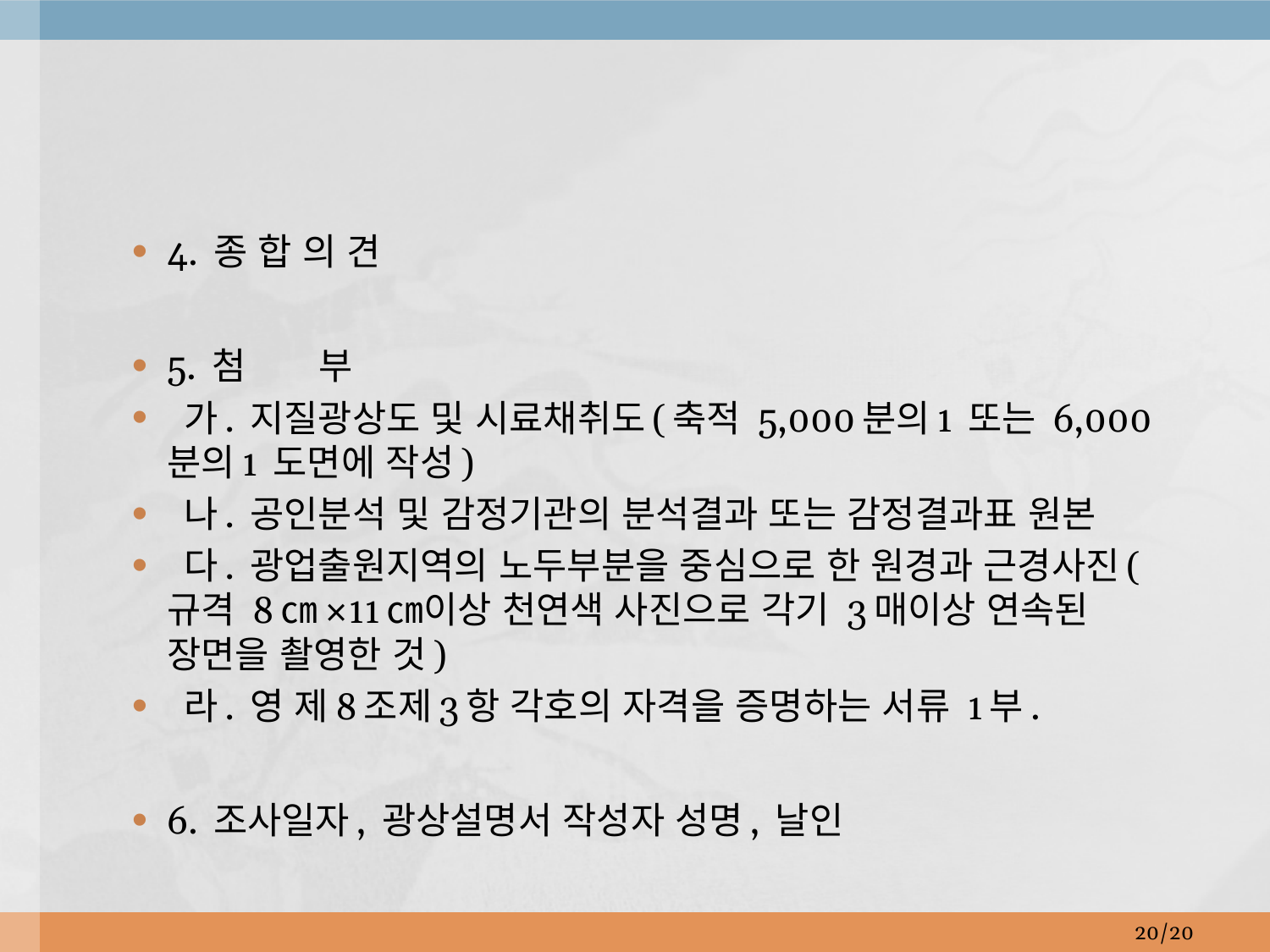

4. 종 합 의 견

5. 첨       부
 가. 지질광상도 및 시료채취도(축적 5,000분의1 또는 6,000분의1 도면에 작성)
 나. 공인분석 및 감정기관의 분석결과 또는 감정결과표 원본
 다. 광업출원지역의 노두부분을 중심으로 한 원경과 근경사진(규격 8㎝×11㎝이상 천연색 사진으로 각기 3매이상 연속된 장면을 촬영한 것)
 라. 영 제8조제3항 각호의 자격을 증명하는 서류 1부.

6. 조사일자, 광상설명서 작성자 성명, 날인

20